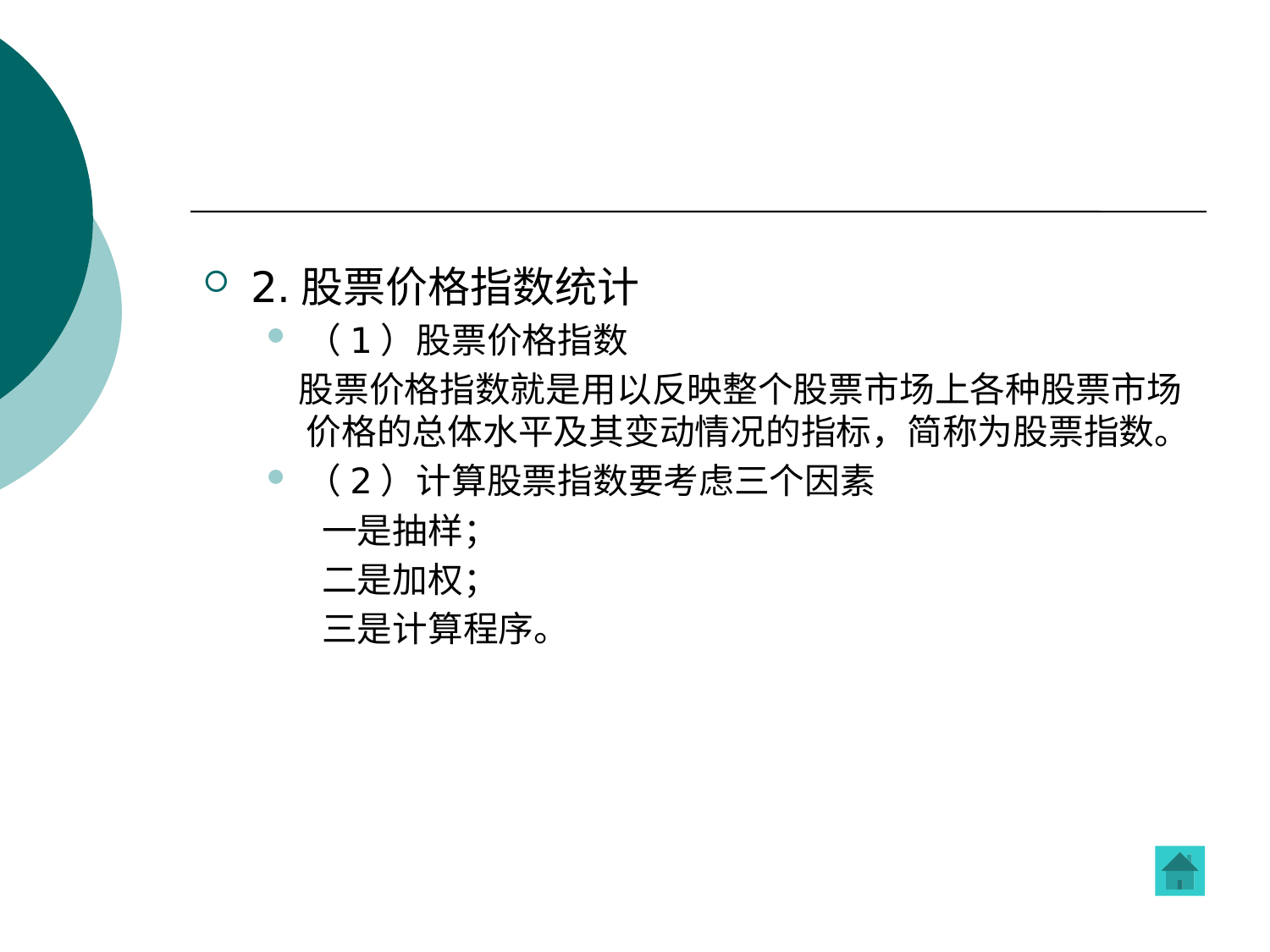

2.股票价格指数统计
（1）股票价格指数
   股票价格指数就是用以反映整个股票市场上各种股票市场价格的总体水平及其变动情况的指标，简称为股票指数。
（2）计算股票指数要考虑三个因素
      一是抽样；
      二是加权；
      三是计算程序。